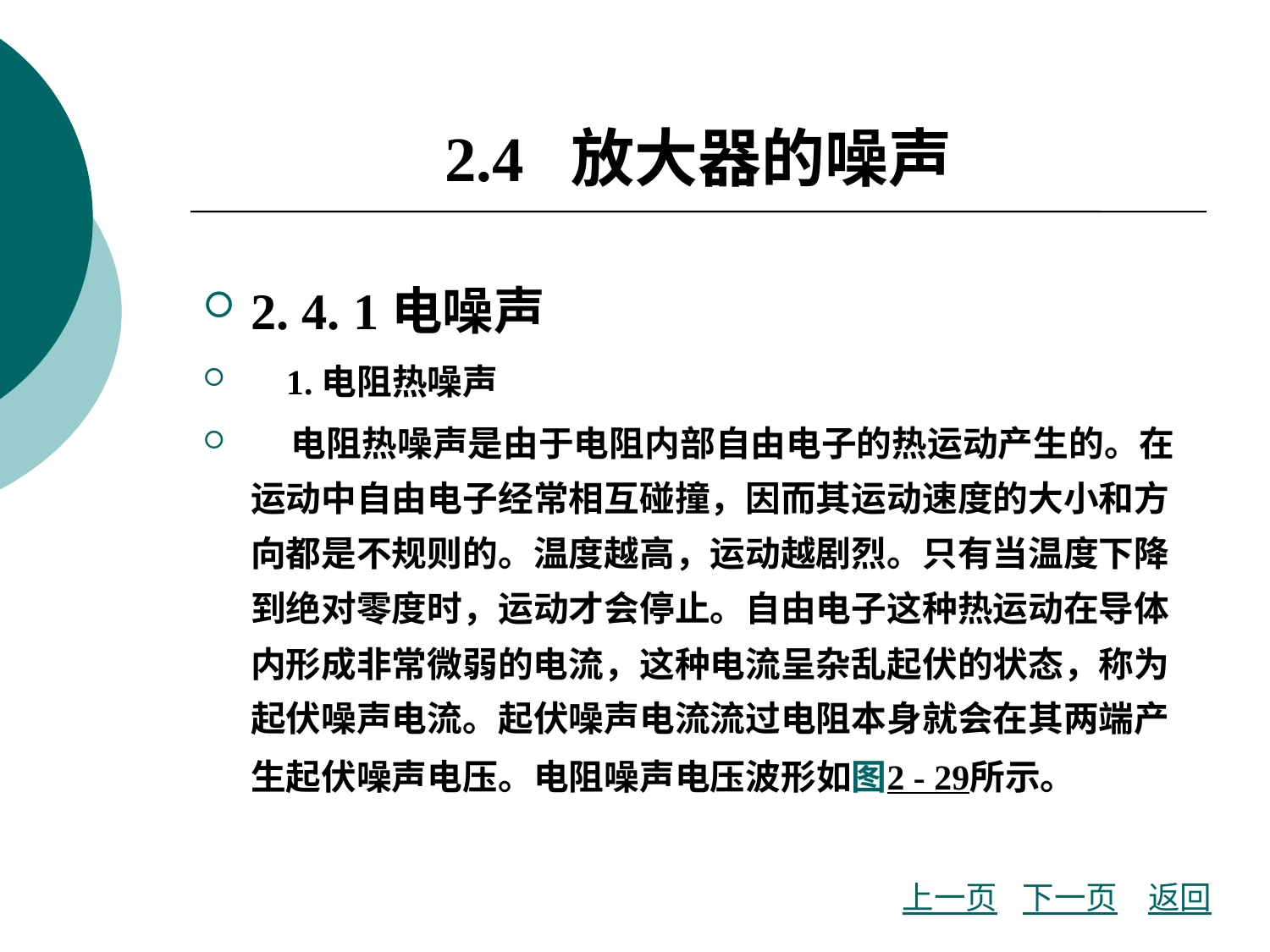

# 2.4  放大器的噪声
2. 4. 1电噪声
    1.电阻热噪声
    电阻热噪声是由于电阻内部自由电子的热运动产生的。在运动中自由电子经常相互碰撞，因而其运动速度的大小和方向都是不规则的。温度越高，运动越剧烈。只有当温度下降到绝对零度时，运动才会停止。自由电子这种热运动在导体内形成非常微弱的电流，这种电流呈杂乱起伏的状态，称为起伏噪声电流。起伏噪声电流流过电阻本身就会在其两端产生起伏噪声电压。电阻噪声电压波形如图2 - 29所示。
上一页
下一页
返回